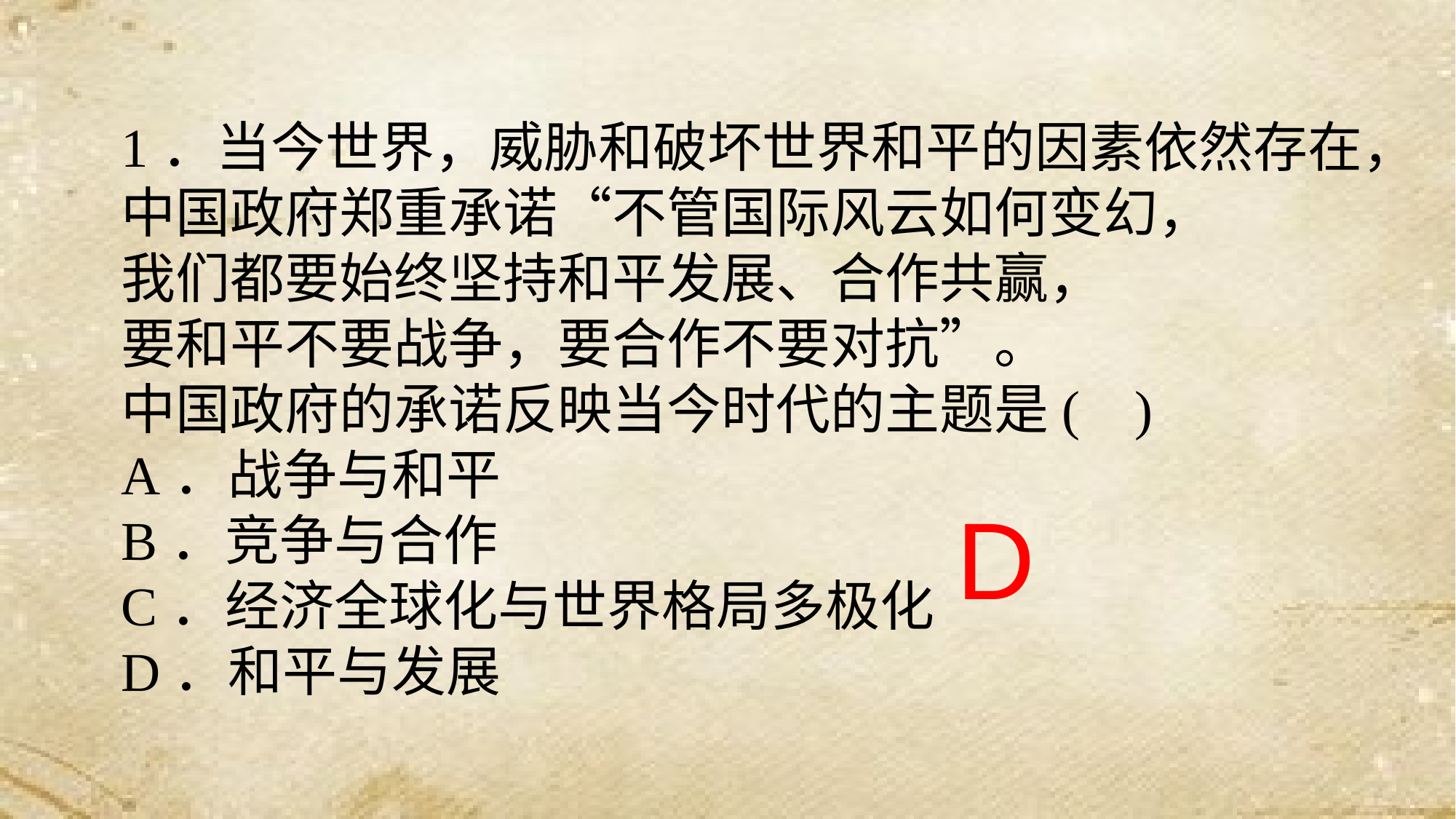

1．当今世界，威胁和破坏世界和平的因素依然存在，
中国政府郑重承诺“不管国际风云如何变幻，
我们都要始终坚持和平发展、合作共赢，
要和平不要战争，要合作不要对抗”。
中国政府的承诺反映当今时代的主题是(    )
A．战争与和平
B．竞争与合作
C．经济全球化与世界格局多极化
D．和平与发展
D